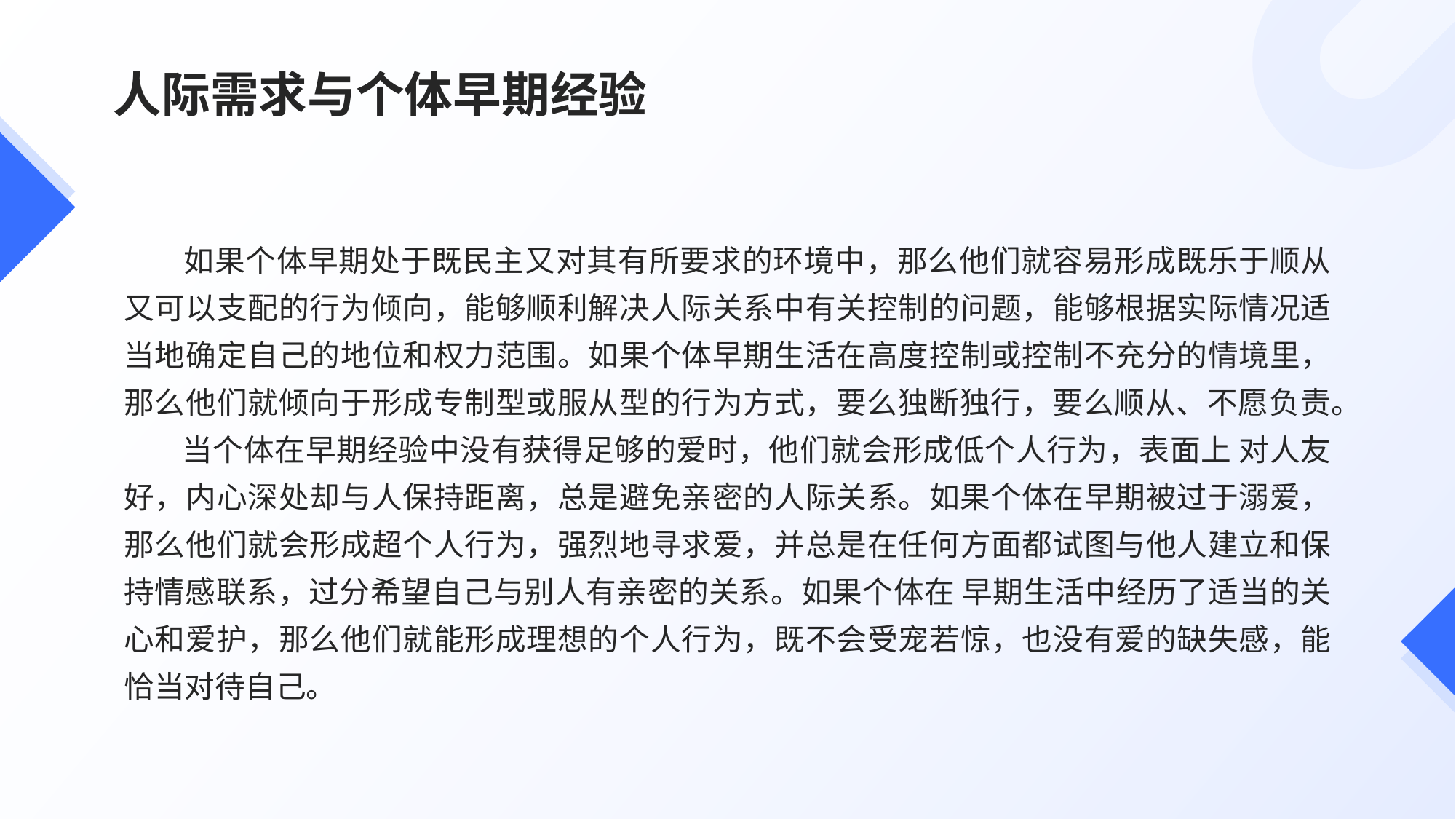

# 人际需求与个体早期经验

       如果个体早期处于既民主又对其有所要求的环境中，那么他们就容易形成既乐于顺从又可以支配的行为倾向，能够顺利解决人际关系中有关控制的问题，能够根据实际情况适当地确定自己的地位和权力范围。如果个体早期生活在高度控制或控制不充分的情境里，那么他们就倾向于形成专制型或服从型的行为方式，要么独断独行，要么顺从、不愿负责。
       当个体在早期经验中没有获得足够的爱时，他们就会形成低个人行为，表面上 对人友好，内心深处却与人保持距离，总是避免亲密的人际关系。如果个体在早期被过于溺爱，那么他们就会形成超个人行为，强烈地寻求爱，并总是在任何方面都试图与他人建立和保持情感联系，过分希望自己与别人有亲密的关系。如果个体在 早期生活中经历了适当的关心和爱护，那么他们就能形成理想的个人行为，既不会受宠若惊，也没有爱的缺失感，能恰当对待自己。